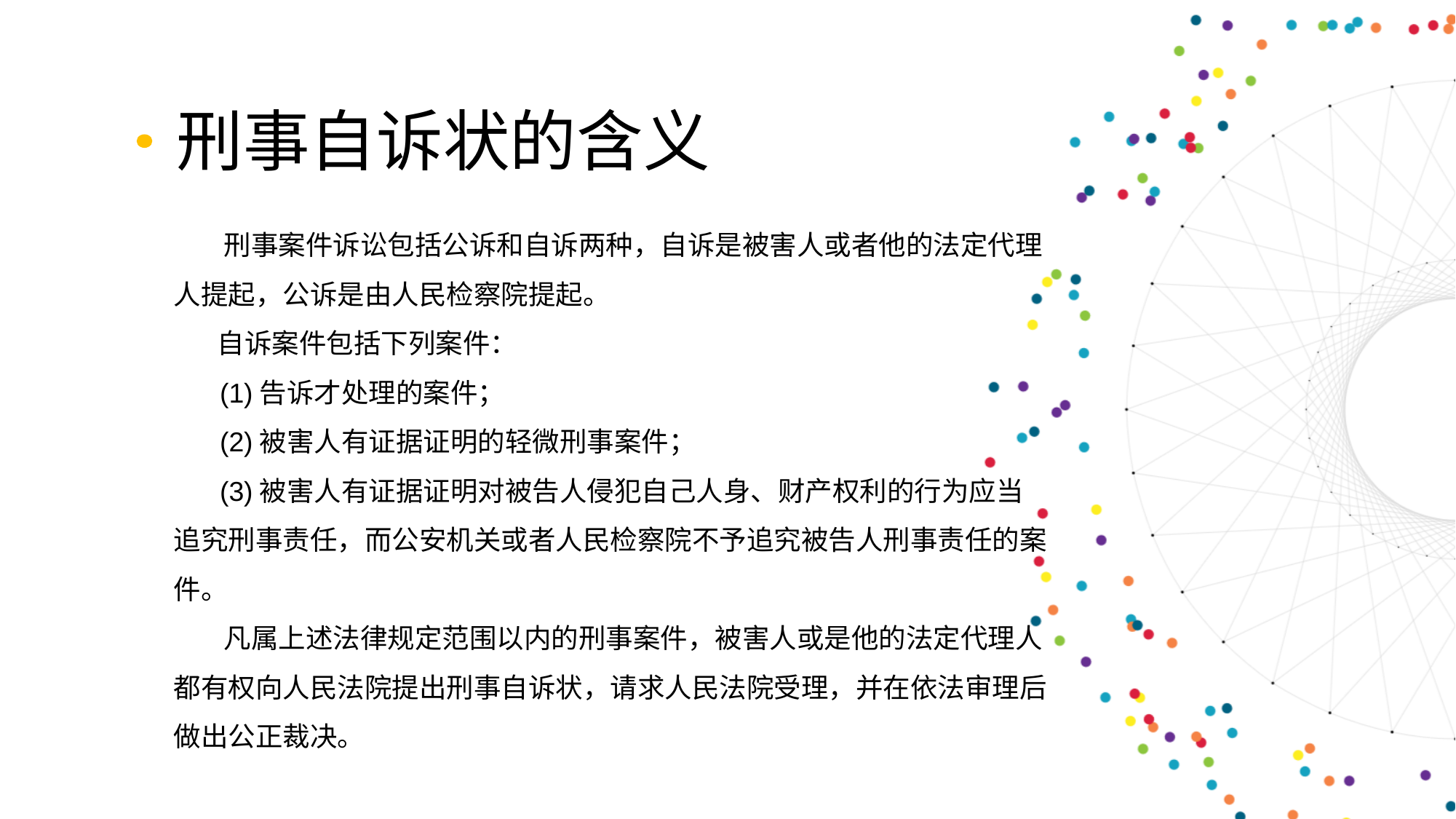

刑事自诉状的含义

       刑事案件诉讼包括公诉和自诉两种，自诉是被害人或者他的法定代理人提起，公诉是由人民检察院提起。
      自诉案件包括下列案件：
      (1)告诉才处理的案件；
      (2)被害人有证据证明的轻微刑事案件；
      (3)被害人有证据证明对被告人侵犯自己人身、财产权利的行为应当追究刑事责任，而公安机关或者人民检察院不予追究被告人刑事责任的案件。
       凡属上述法律规定范围以内的刑事案件，被害人或是他的法定代理人都有权向人民法院提出刑事自诉状，请求人民法院受理，并在依法审理后做出公正裁决。